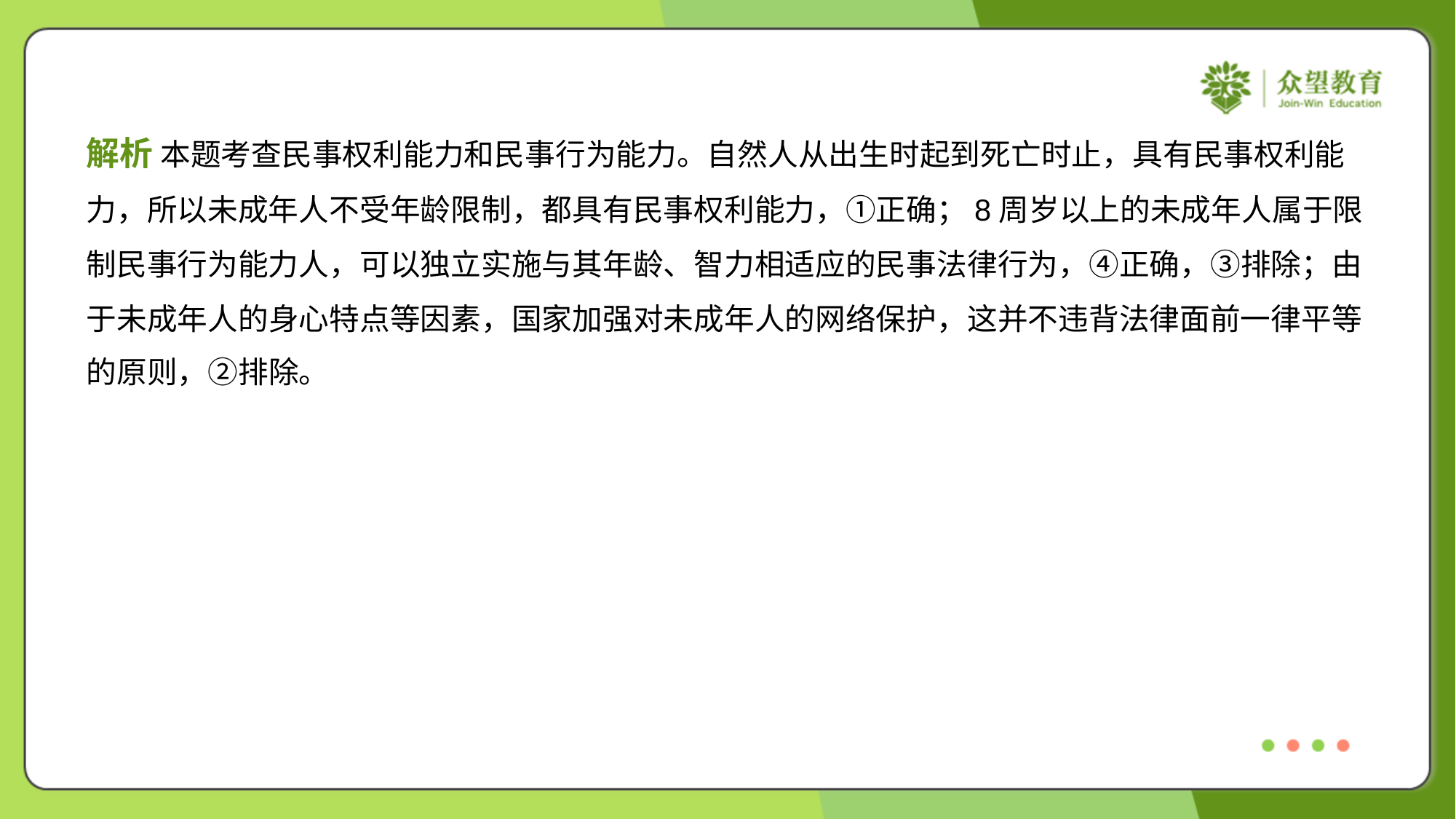

解析 本题考查民事权利能力和民事行为能力。自然人从出生时起到死亡时止，具有民事权利能
力，所以未成年人不受年龄限制，都具有民事权利能力，①正确；8周岁以上的未成年人属于限
制民事行为能力人，可以独立实施与其年龄、智力相适应的民事法律行为，④正确，③排除；由
于未成年人的身心特点等因素，国家加强对未成年人的网络保护，这并不违背法律面前一律平等
的原则，②排除。